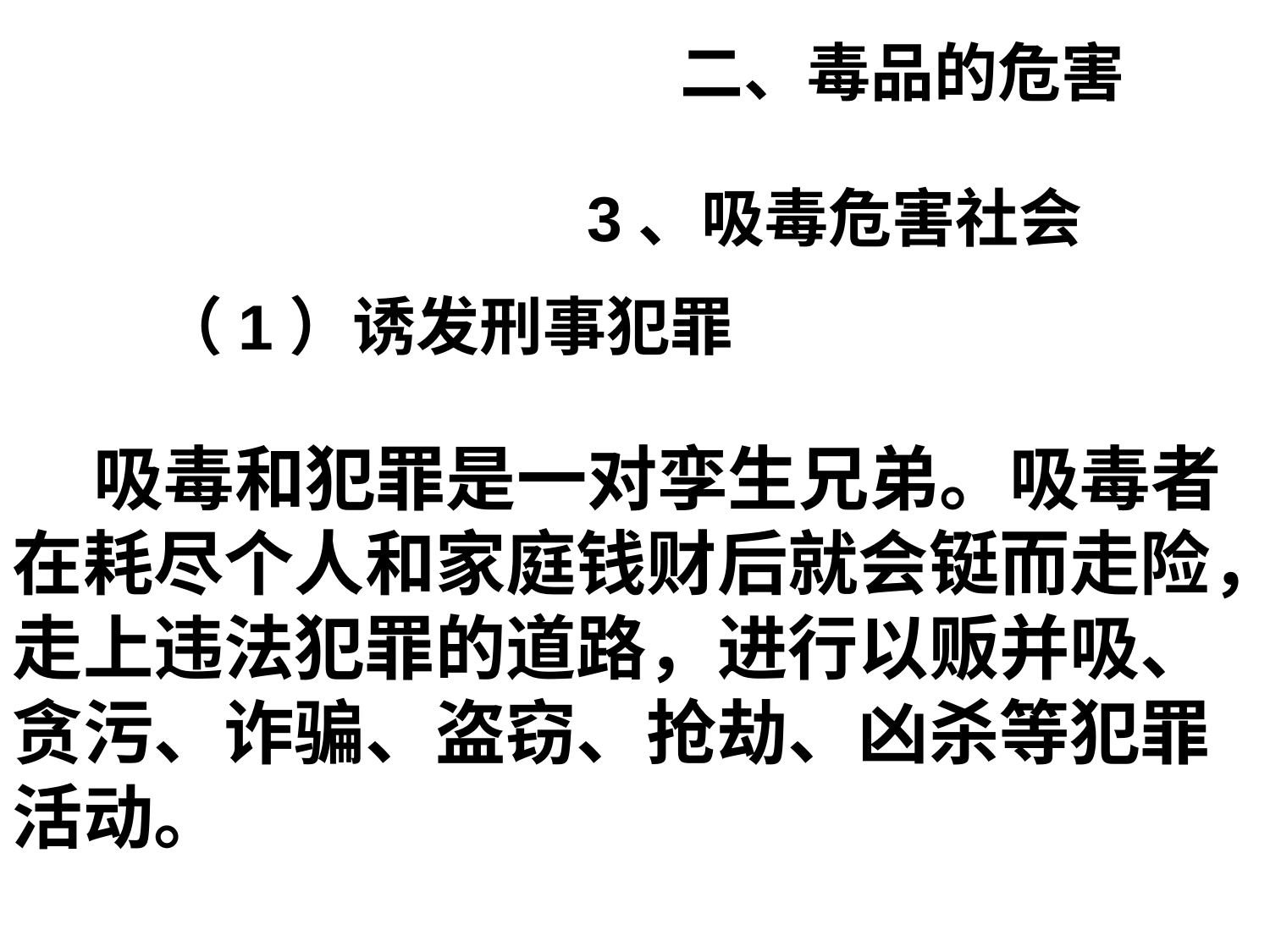

二、毒品的危害
3、吸毒危害社会
（1）诱发刑事犯罪
    吸毒和犯罪是一对孪生兄弟。吸毒者在耗尽个人和家庭钱财后就会铤而走险，走上违法犯罪的道路，进行以贩并吸、贪污、诈骗、盗窃、抢劫、凶杀等犯罪活动。